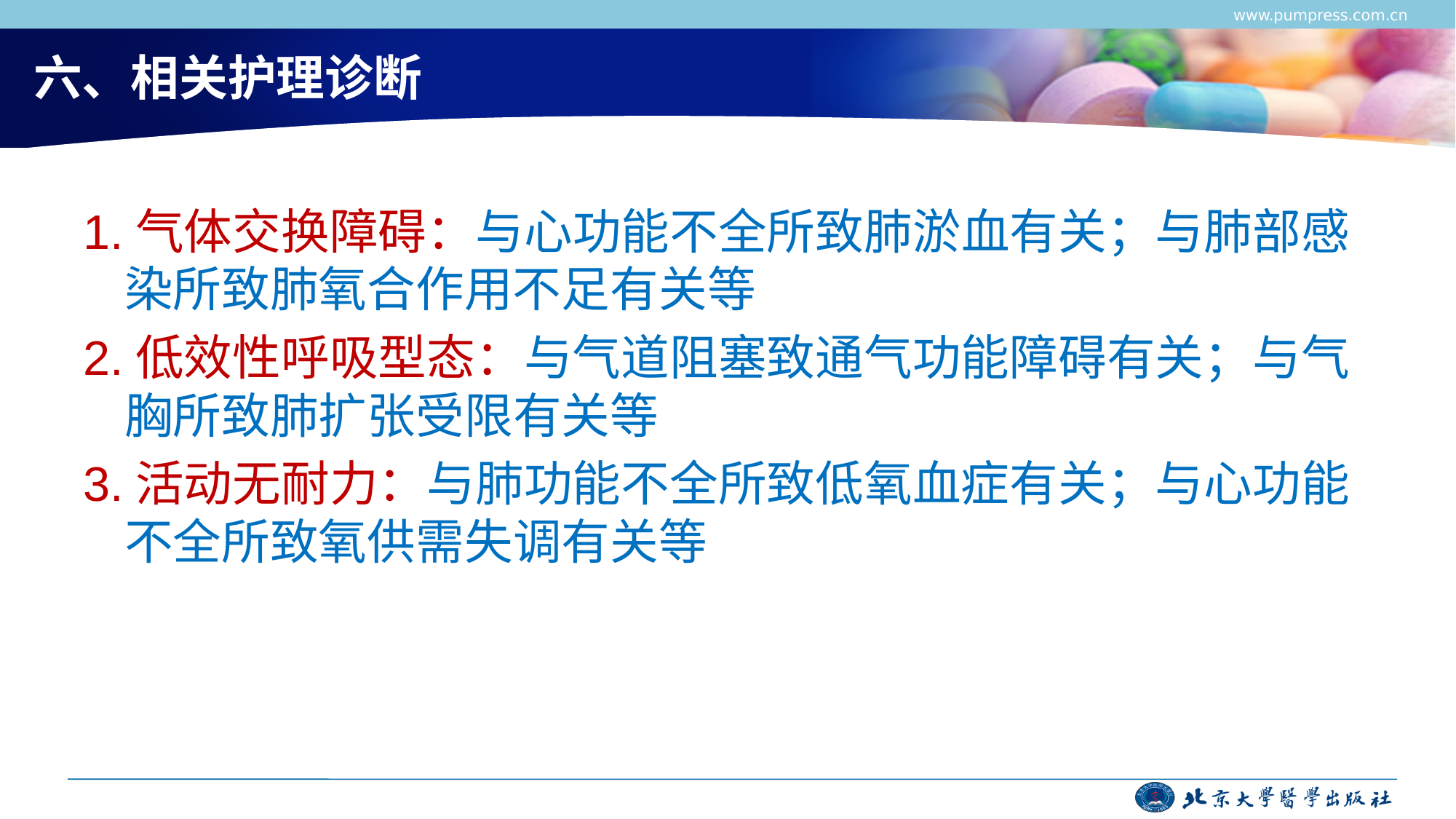

www.pumpress.com.cn
# 六、相关护理诊断
1.气体交换障碍：与心功能不全所致肺淤血有关；与肺部感染所致肺氧合作用不足有关等
2.低效性呼吸型态：与气道阻塞致通气功能障碍有关；与气胸所致肺扩张受限有关等
3.活动无耐力：与肺功能不全所致低氧血症有关；与心功能不全所致氧供需失调有关等